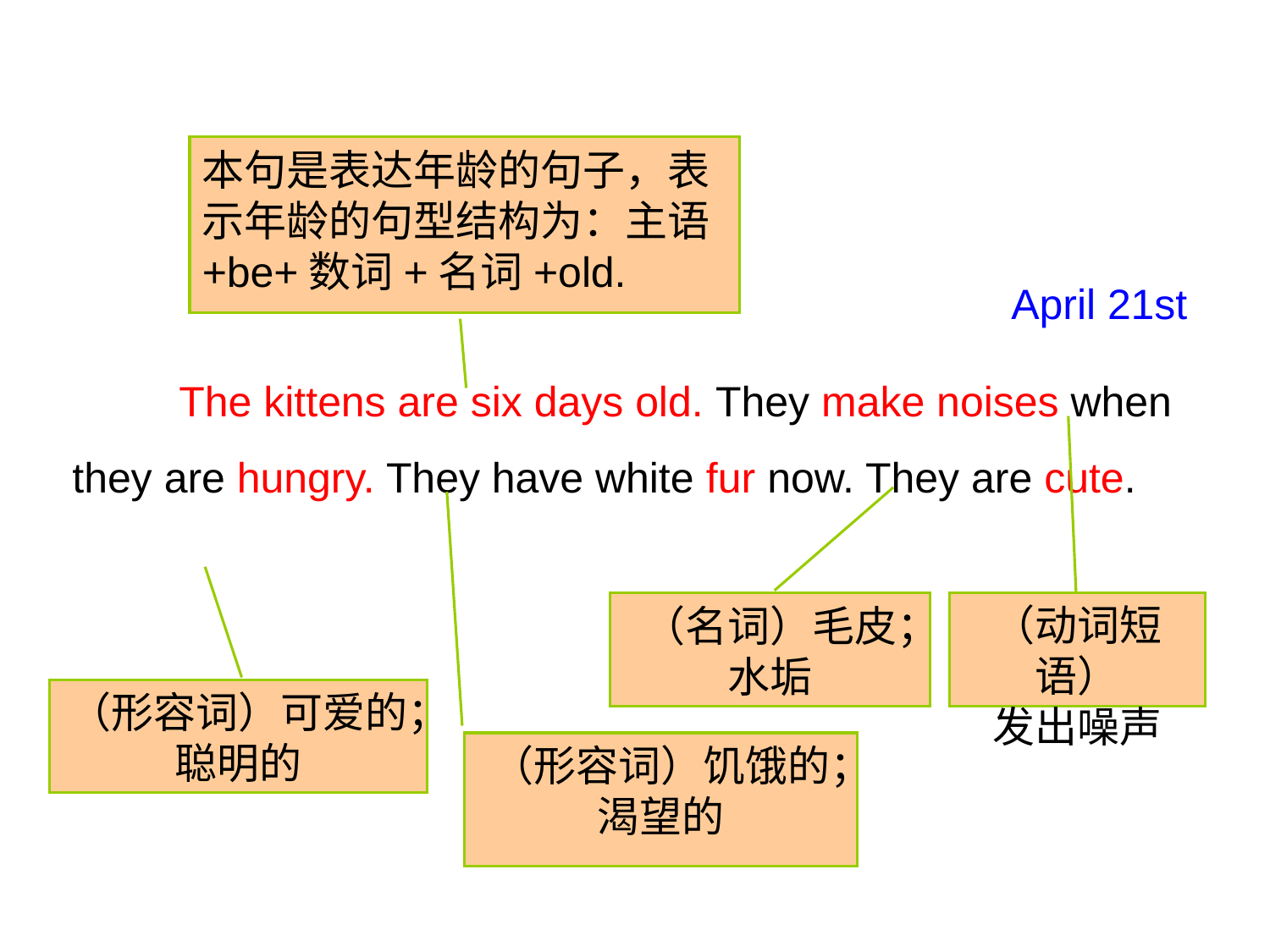

本句是表达年龄的句子，表示年龄的句型结构为：主语+be+数词+名词+old.
                                                     April 21st
         The kittens are six days old. They make noises when they are hungry. They have white fur now. They are cute.
（名词）毛皮；水垢
（动词短语）
发出噪声
（形容词）可爱的；
聪明的
（形容词）饥饿的；渴望的